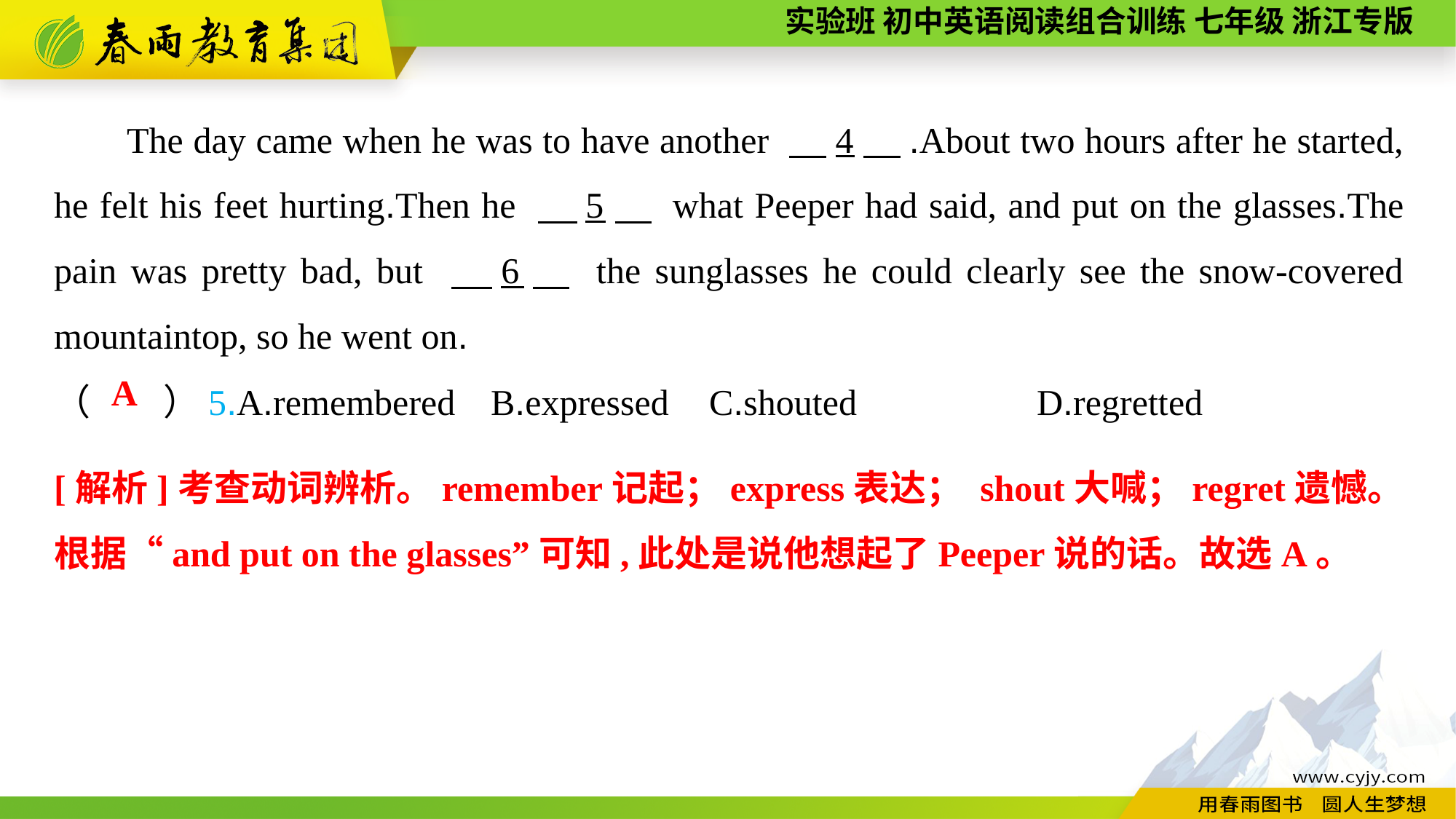

The day came when he was to have another 　4　.About two hours after he started, he felt his feet hurting.Then he 　5　 what Peeper had said, and put on the glasses.The pain was pretty bad, but 　6　 the sunglasses he could clearly see the snow-covered mountaintop, so he went on.
（　　）5.A.remembered	B.expressed	C.shouted		D.regretted
A
[解析]考查动词辨析。remember记起；express表达； shout大喊；regret遗憾。根据“and put on the glasses”可知,此处是说他想起了Peeper说的话。故选A。